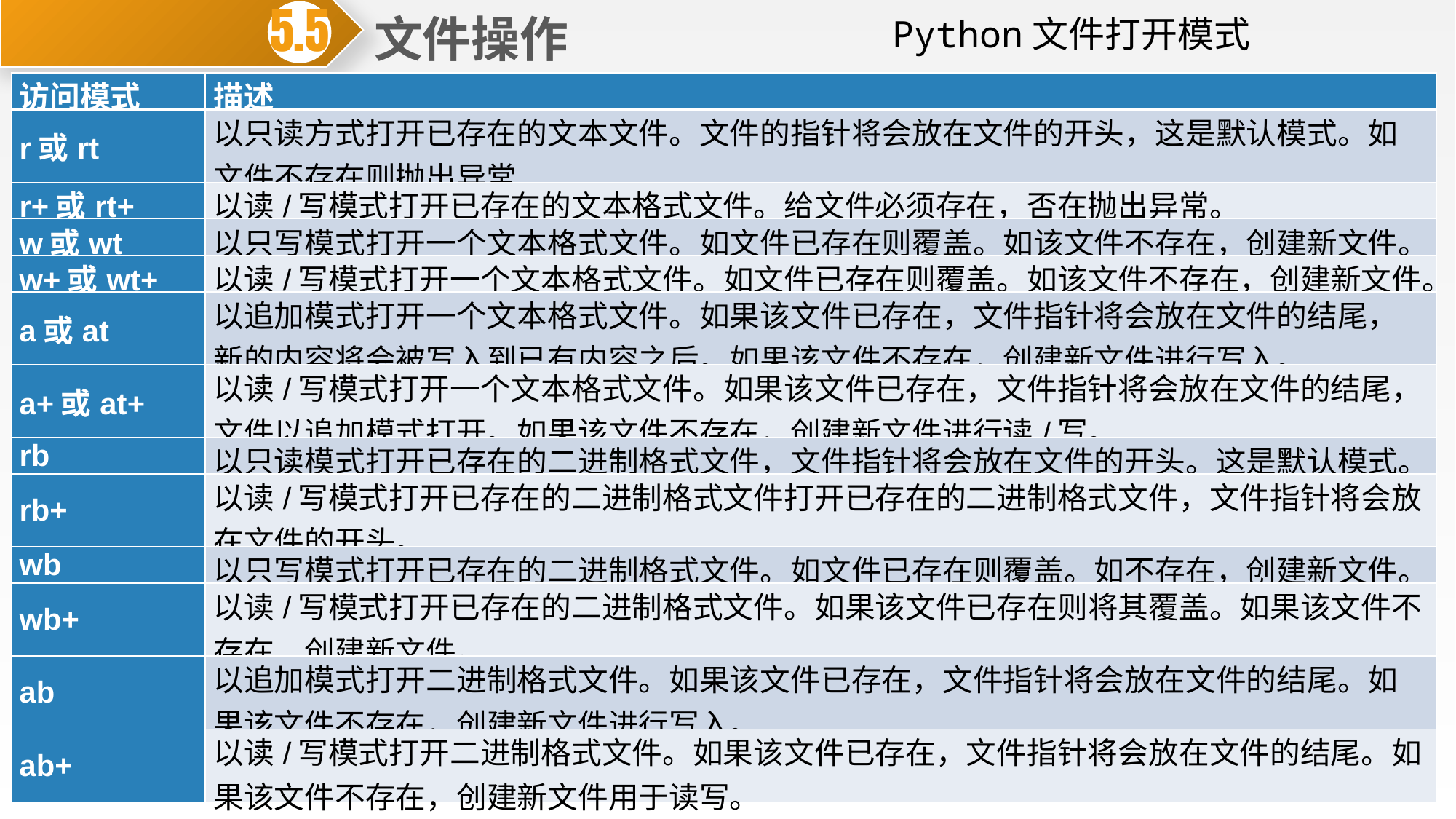

文件操作

5.5

 Python文件打开模式
| 访问模式 | 描述 |
| --- | --- |
| r或rt | 以只读方式打开已存在的文本文件。文件的指针将会放在文件的开头，这是默认模式。如文件不存在则抛出异常 |
| r+或rt+ | 以读/写模式打开已存在的文本格式文件。给文件必须存在，否在抛出异常。 |
| w或wt | 以只写模式打开一个文本格式文件。如文件已存在则覆盖。如该文件不存在，创建新文件。 |
| w+或wt+ | 以读/写模式打开一个文本格式文件。如文件已存在则覆盖。如该文件不存在，创建新文件。 |
| a或at | 以追加模式打开一个文本格式文件。如果该文件已存在，文件指针将会放在文件的结尾，新的内容将会被写入到已有内容之后。如果该文件不存在，创建新文件进行写入。 |
| a+或at+ | 以读/写模式打开一个文本格式文件。如果该文件已存在，文件指针将会放在文件的结尾，文件以追加模式打开。如果该文件不存在，创建新文件进行读/写。 |
| rb | 以只读模式打开已存在的二进制格式文件，文件指针将会放在文件的开头。这是默认模式。 |
| rb+ | 以读/写模式打开已存在的二进制格式文件打开已存在的二进制格式文件，文件指针将会放在文件的开头。 |
| wb | 以只写模式打开已存在的二进制格式文件。如文件已存在则覆盖。如不存在，创建新文件。 |
| wb+ | 以读/写模式打开已存在的二进制格式文件。如果该文件已存在则将其覆盖。如果该文件不存在，创建新文件。 |
| ab | 以追加模式打开二进制格式文件。如果该文件已存在，文件指针将会放在文件的结尾。如果该文件不存在，创建新文件进行写入。 |
| ab+ | 以读/写模式打开二进制格式文件。如果该文件已存在，文件指针将会放在文件的结尾。如果该文件不存在，创建新文件用于读写。 |